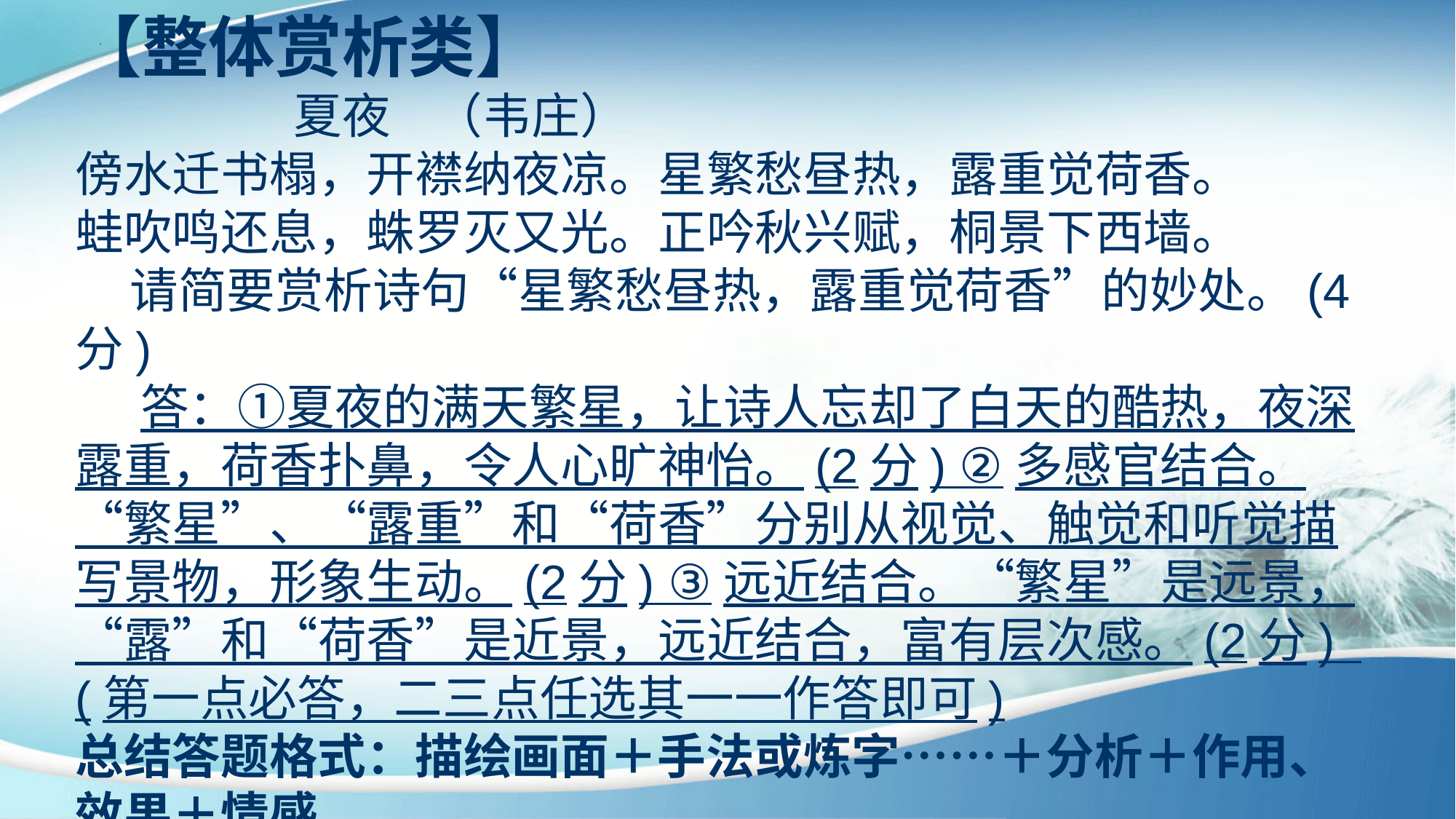

【整体赏析类】
                    夏夜    （韦庄）
傍水迁书榻，开襟纳夜凉。星繁愁昼热，露重觉荷香。
蛙吹鸣还息，蛛罗灭又光。正吟秋兴赋，桐景下西墙。
     请简要赏析诗句“星繁愁昼热，露重觉荷香”的妙处。(4分)
    答：①夏夜的满天繁星，让诗人忘却了白天的酷热，夜深露重，荷香扑鼻，令人心旷神怡。(2分) ②多感官结合。“繁星”、“露重”和“荷香”分别从视觉、触觉和听觉描写景物，形象生动。(2分) ③远近结合。“繁星”是远景，“露”和“荷香”是近景，远近结合，富有层次感。(2分)   (第一点必答，二三点任选其一一作答即可)
总结答题格式：描绘画面＋手法或炼字……＋分析＋作用、效果＋情感